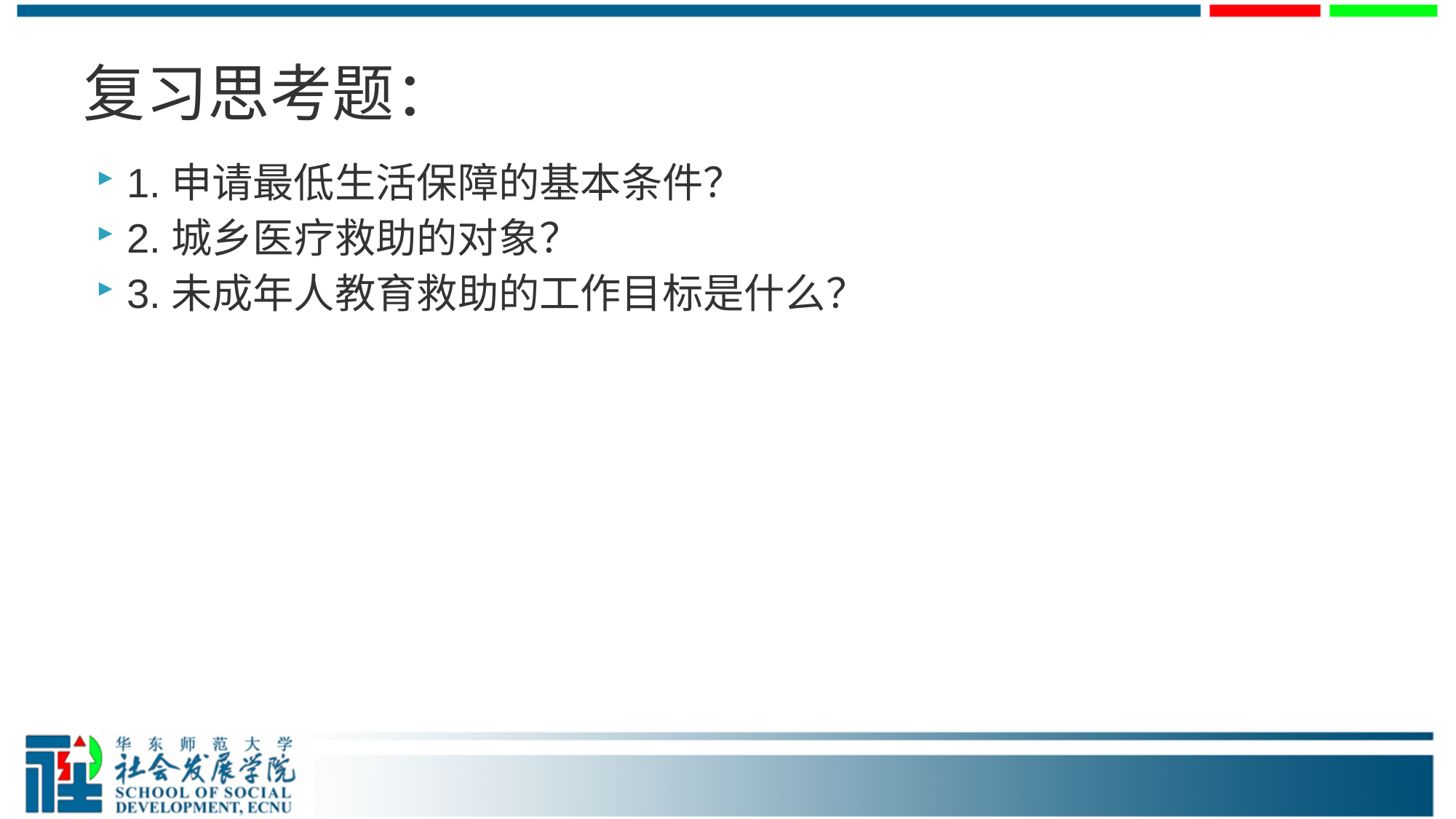

# 复习思考题：
1.申请最低生活保障的基本条件？
2.城乡医疗救助的对象？
3.未成年人教育救助的工作目标是什么？